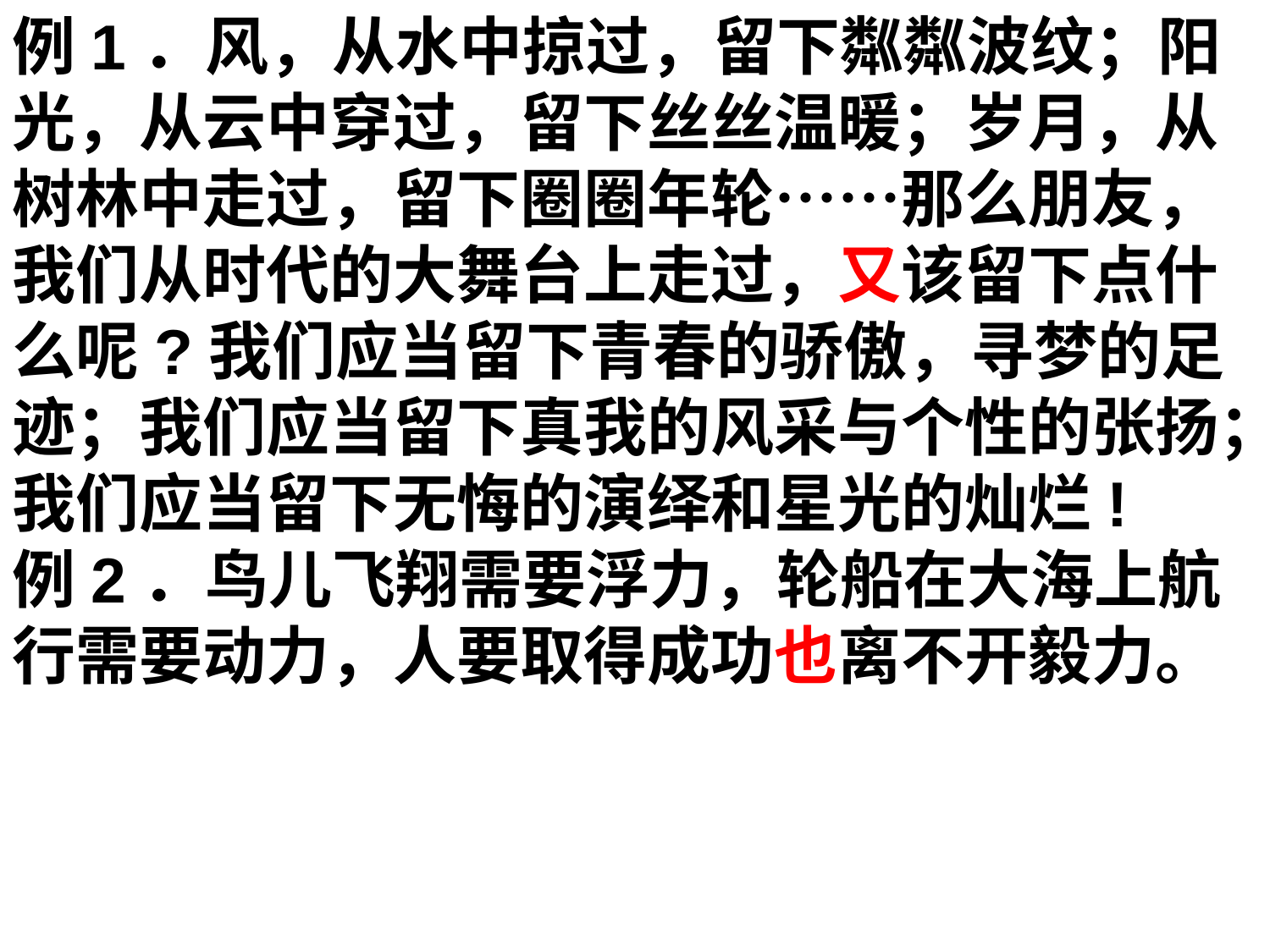

例1．风，从水中掠过，留下粼粼波纹；阳光，从云中穿过，留下丝丝温暖；岁月，从树林中走过，留下圈圈年轮……那么朋友，我们从时代的大舞台上走过，又该留下点什么呢?我们应当留下青春的骄傲，寻梦的足迹；我们应当留下真我的风采与个性的张扬；我们应当留下无悔的演绎和星光的灿烂!
例2．鸟儿飞翔需要浮力，轮船在大海上航行需要动力，人要取得成功也离不开毅力。